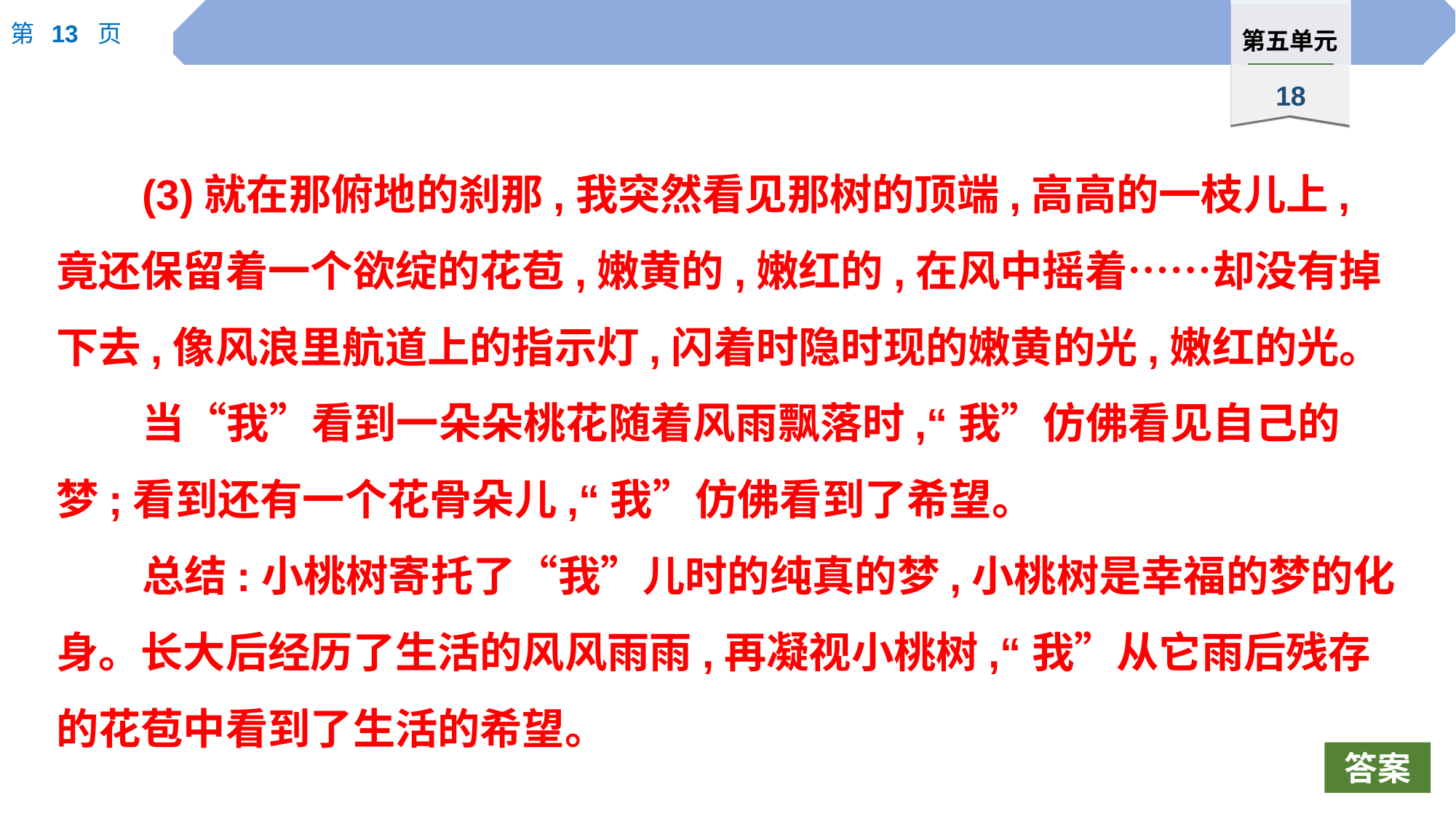

(3)就在那俯地的刹那,我突然看见那树的顶端,高高的一枝儿上,竟还保留着一个欲绽的花苞,嫩黄的,嫩红的,在风中摇着……却没有掉下去,像风浪里航道上的指示灯,闪着时隐时现的嫩黄的光,嫩红的光。
当“我”看到一朵朵桃花随着风雨飘落时,“我”仿佛看见自己的梦;看到还有一个花骨朵儿,“我”仿佛看到了希望。
总结:小桃树寄托了“我”儿时的纯真的梦,小桃树是幸福的梦的化身。长大后经历了生活的风风雨雨,再凝视小桃树,“我”从它雨后残存的花苞中看到了生活的希望。
答案